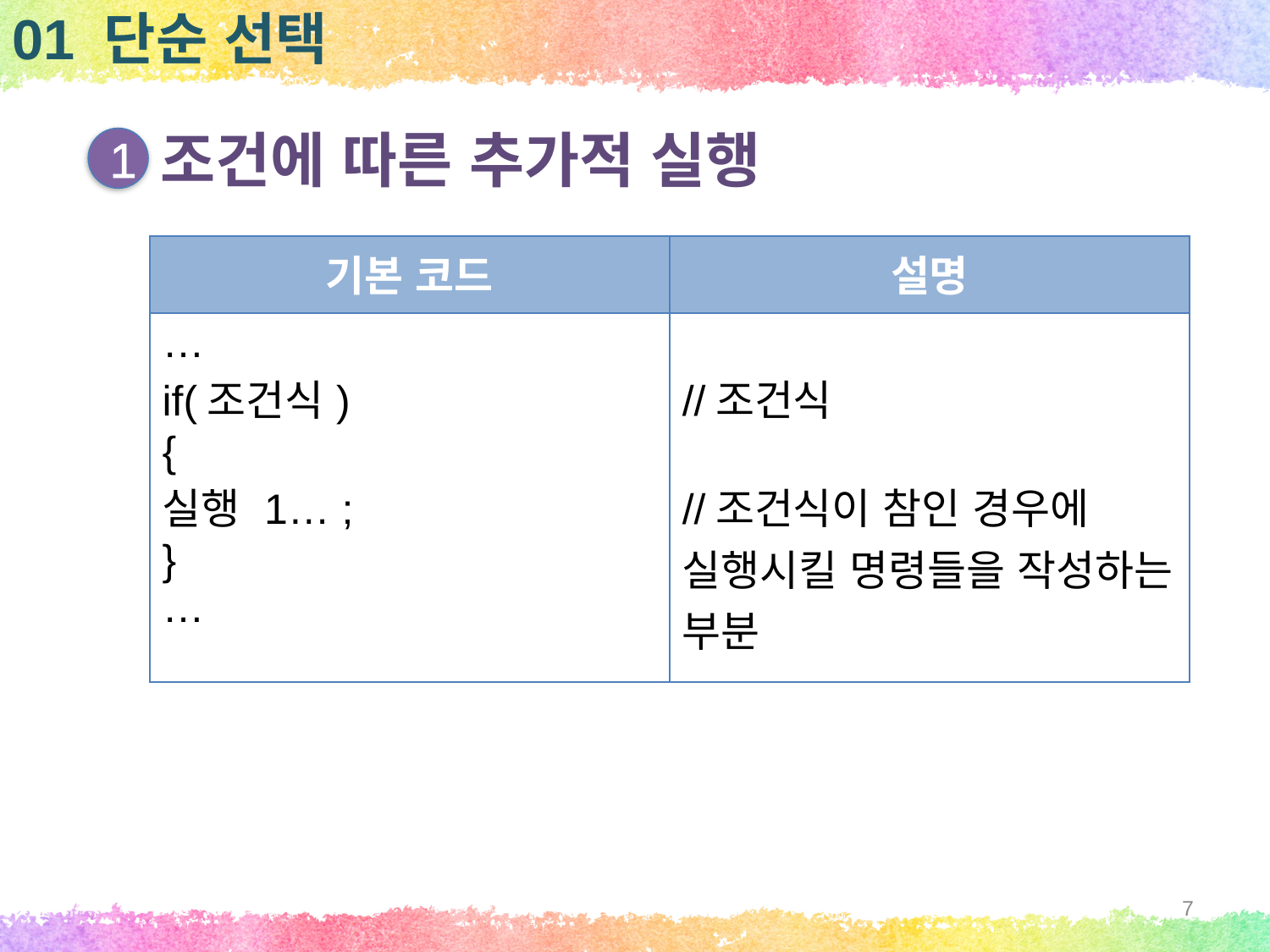

01 단순 선택
조건에 따른 추가적 실행
1
| 기본 코드 | 설명 |
| --- | --- |
| … if(조건식) { 실행 1… ; } … | //조건식 //조건식이 참인 경우에 실행시킬 명령들을 작성하는 부분 |
7